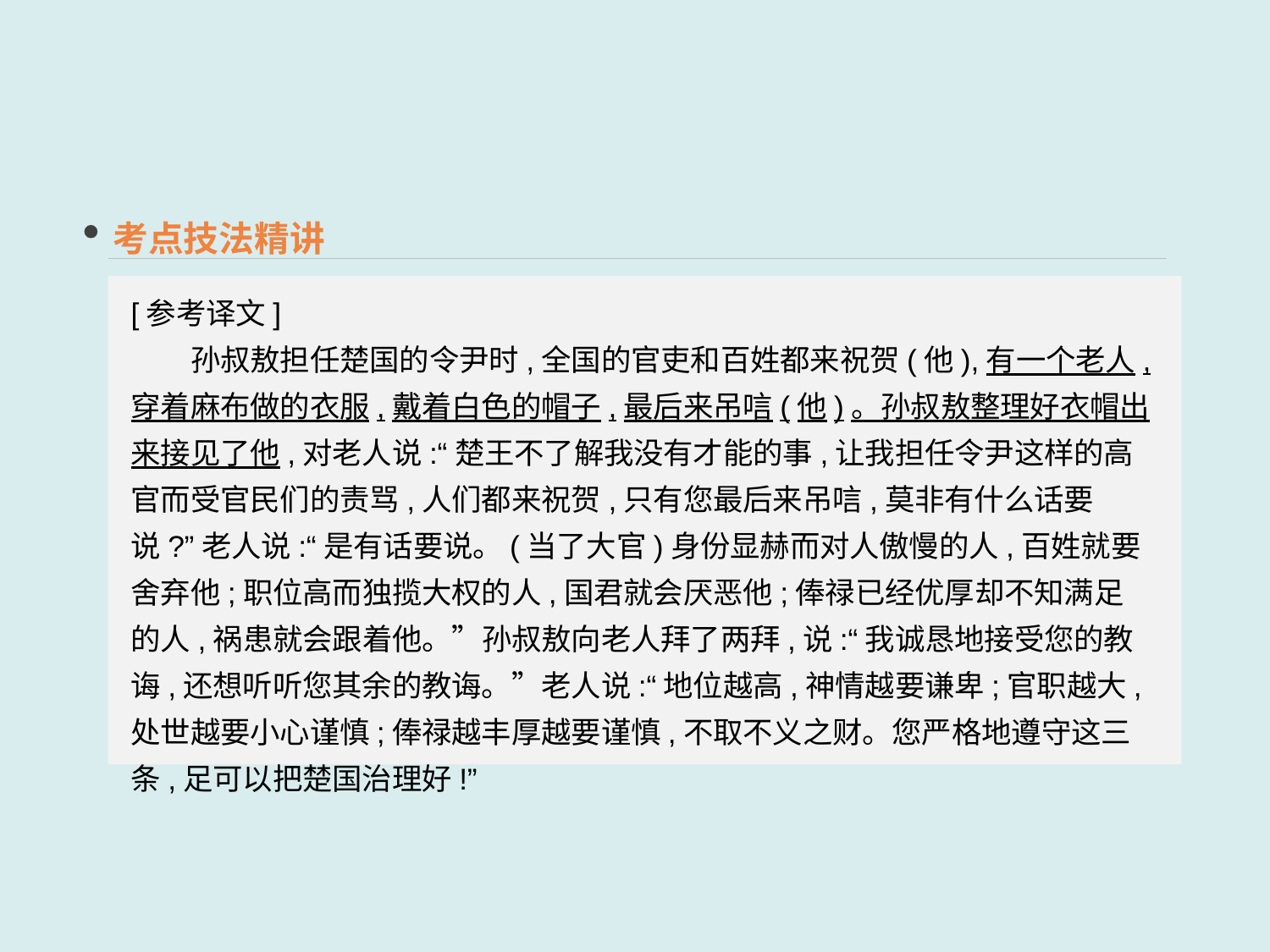

考点技法精讲

[参考译文]
　　孙叔敖担任楚国的令尹时,全国的官吏和百姓都来祝贺(他),有一个老人,穿着麻布做的衣服,戴着白色的帽子,最后来吊唁(他)。孙叔敖整理好衣帽出来接见了他,对老人说:“楚王不了解我没有才能的事,让我担任令尹这样的高官而受官民们的责骂,人们都来祝贺,只有您最后来吊唁,莫非有什么话要说?”老人说:“是有话要说。(当了大官)身份显赫而对人傲慢的人,百姓就要舍弃他;职位高而独揽大权的人,国君就会厌恶他;俸禄已经优厚却不知满足的人,祸患就会跟着他。”孙叔敖向老人拜了两拜,说:“我诚恳地接受您的教诲,还想听听您其余的教诲。”老人说:“地位越高,神情越要谦卑;官职越大,处世越要小心谨慎;俸禄越丰厚越要谨慎,不取不义之财。您严格地遵守这三条,足可以把楚国治理好!”